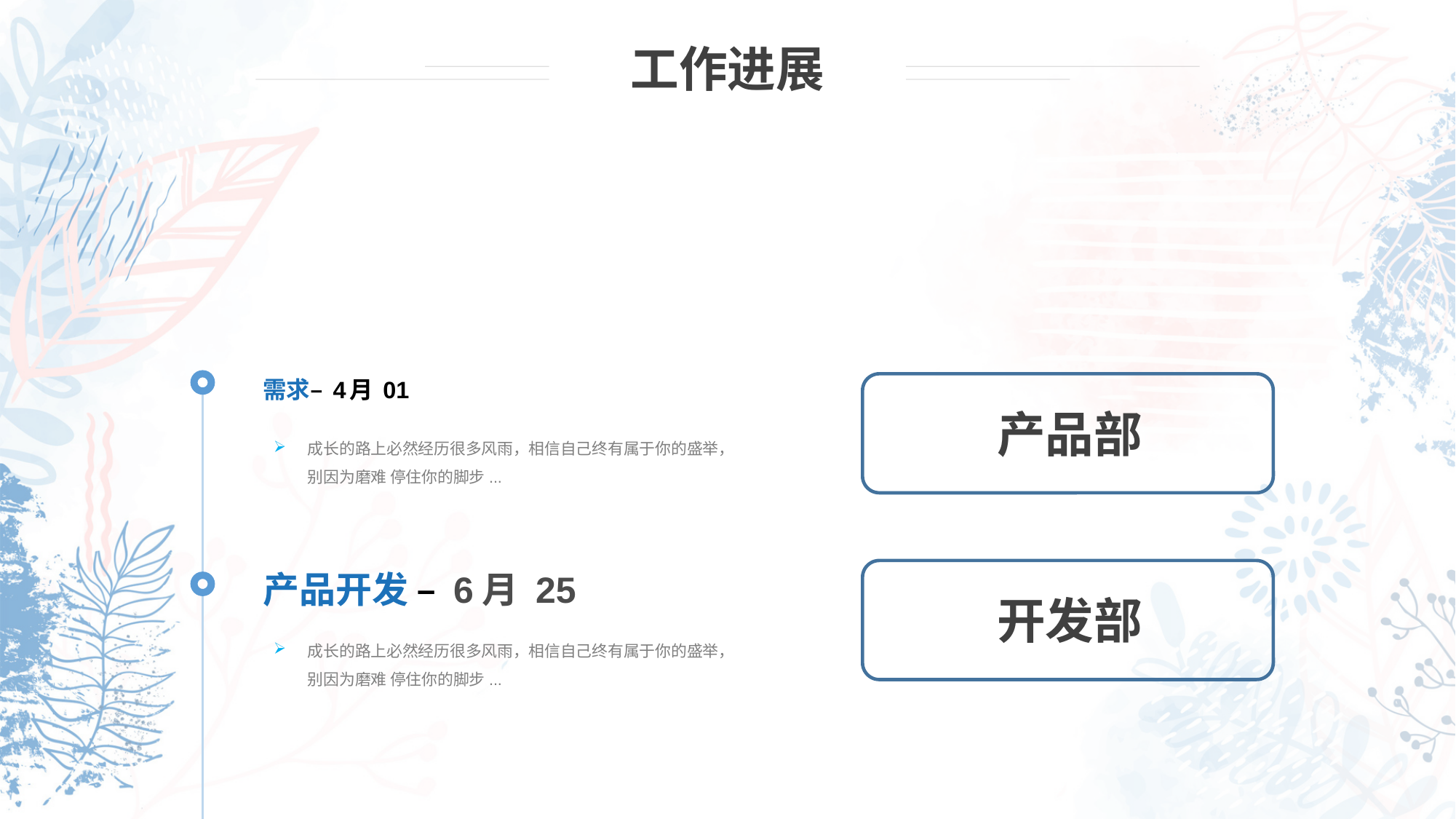

工作进展
需求– 4月 01

产品部
成长的路上必然经历很多风雨，相信自己终有属于你的盛举，别因为磨难 停住你的脚步...

产品开发 – 6月 25

开发部
成长的路上必然经历很多风雨，相信自己终有属于你的盛举，别因为磨难 停住你的脚步...
5